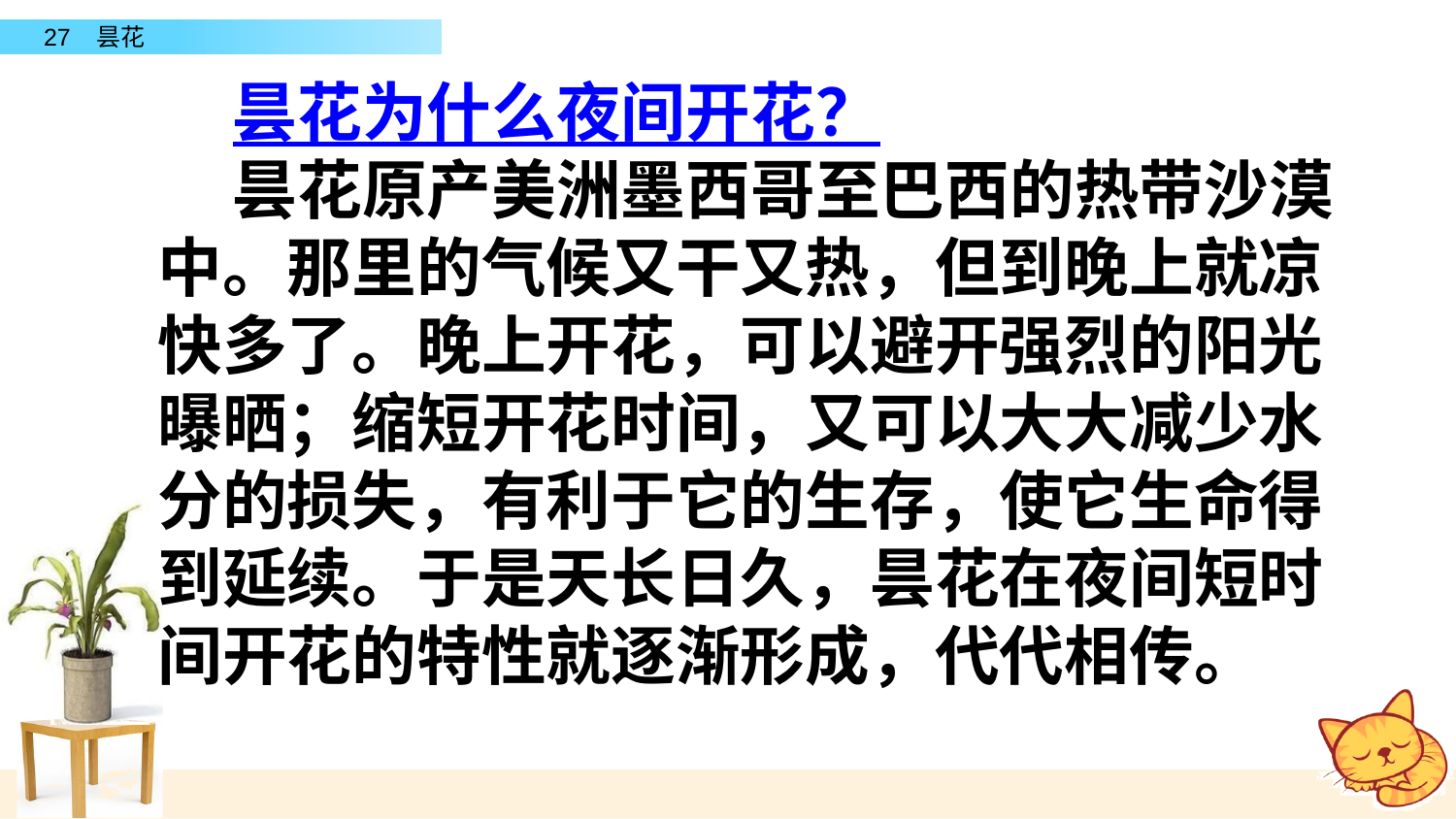

昙花为什么夜间开花？
    昙花原产美洲墨西哥至巴西的热带沙漠中。那里的气候又干又热，但到晚上就凉快多了。晚上开花，可以避开强烈的阳光曝晒；缩短开花时间，又可以大大减少水分的损失，有利于它的生存，使它生命得到延续。于是天长日久，昙花在夜间短时间开花的特性就逐渐形成，代代相传。